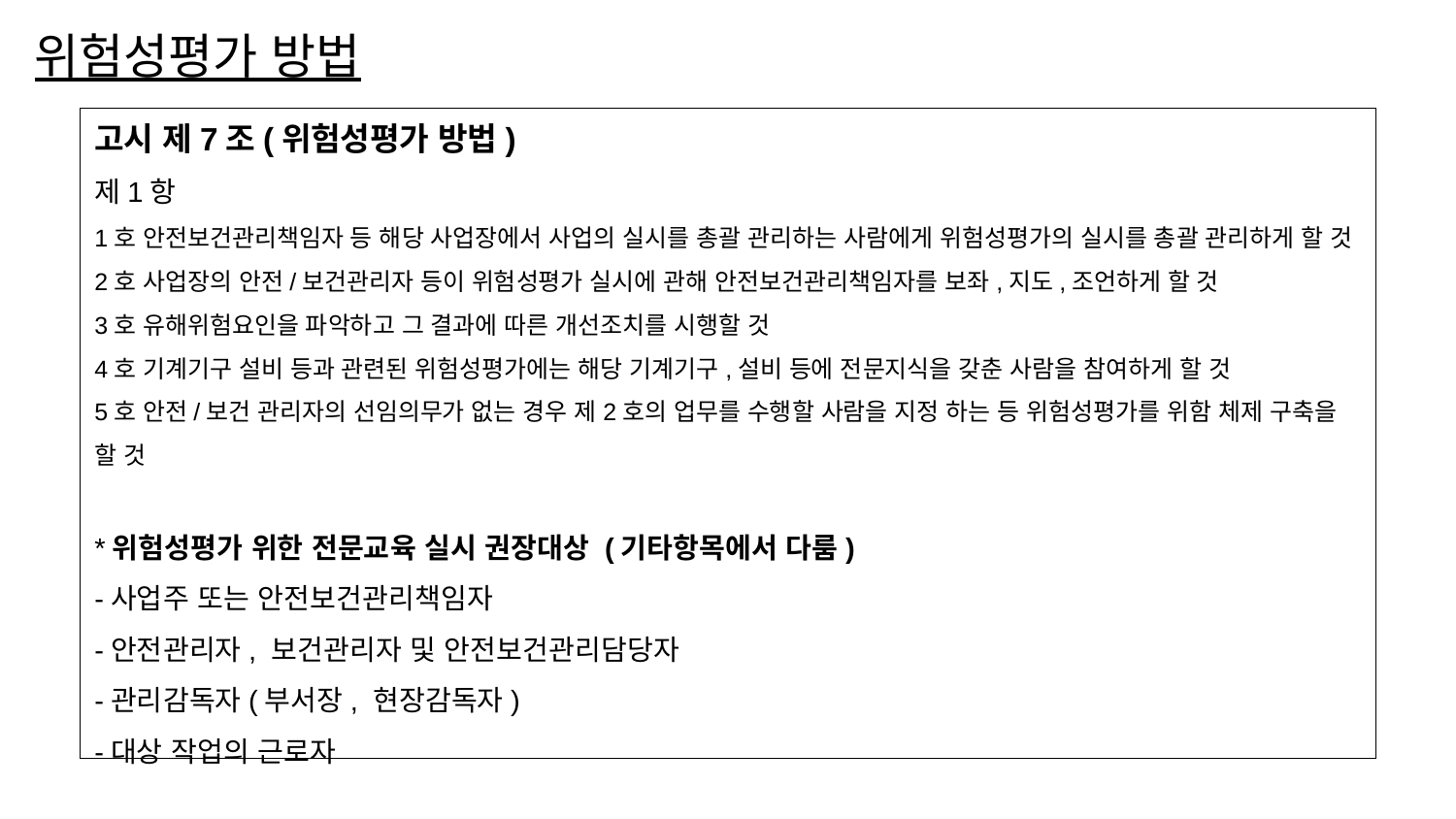

# 위험성평가 방법
고시 제7조(위험성평가 방법)
제1항
1호 안전보건관리책임자 등 해당 사업장에서 사업의 실시를 총괄 관리하는 사람에게 위험성평가의 실시를 총괄 관리하게 할 것
2호 사업장의 안전/보건관리자 등이 위험성평가 실시에 관해 안전보건관리책임자를 보좌,지도,조언하게 할 것
3호 유해위험요인을 파악하고 그 결과에 따른 개선조치를 시행할 것
4호 기계기구 설비 등과 관련된 위험성평가에는 해당 기계기구,설비 등에 전문지식을 갖춘 사람을 참여하게 할 것
5호 안전/보건 관리자의 선임의무가 없는 경우 제2호의 업무를 수행할 사람을 지정 하는 등 위험성평가를 위함 체제 구축을 할 것

*위험성평가 위한 전문교육 실시 권장대상 (기타항목에서 다룸)
-사업주 또는 안전보건관리책임자
-안전관리자, 보건관리자 및 안전보건관리담당자
-관리감독자(부서장, 현장감독자)
-대상 작업의 근로자